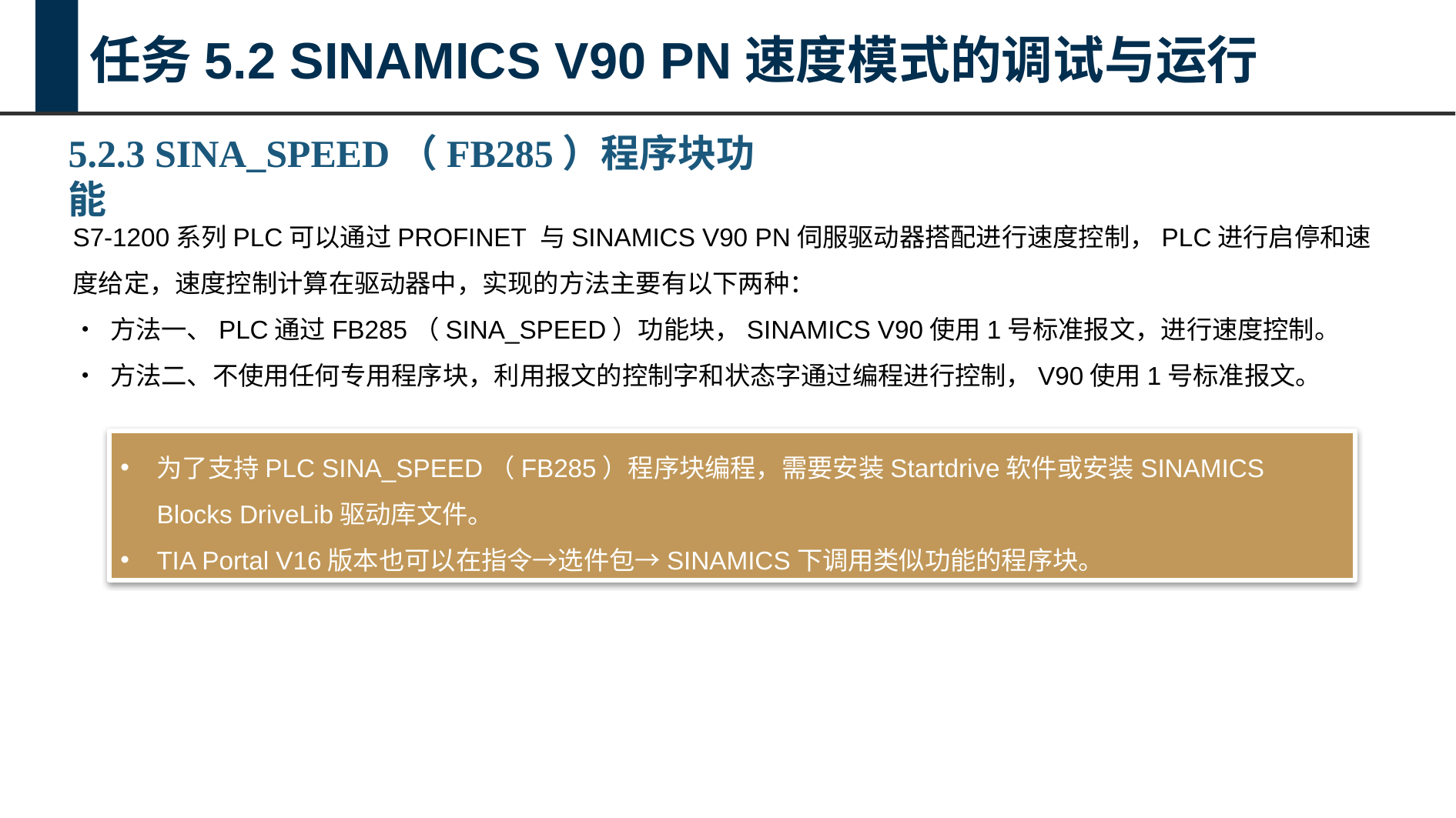

任务5.2 SINAMICS V90 PN速度模式的调试与运行
5.2.3 SINA_SPEED（FB285）程序块功能
S7-1200系列PLC可以通过PROFINET 与SINAMICS V90 PN伺服驱动器搭配进行速度控制，PLC进行启停和速度给定，速度控制计算在驱动器中，实现的方法主要有以下两种：
• 方法一、PLC通过FB285（SINA_SPEED）功能块，SINAMICS V90使用1号标准报文，进行速度控制。
• 方法二、不使用任何专用程序块，利用报文的控制字和状态字通过编程进行控制，V90使用1号标准报文。
为了支持PLC SINA_SPEED（FB285）程序块编程，需要安装Startdrive软件或安装SINAMICS Blocks DriveLib驱动库文件。
TIA Portal V16版本也可以在指令→选件包→SINAMICS下调用类似功能的程序块。